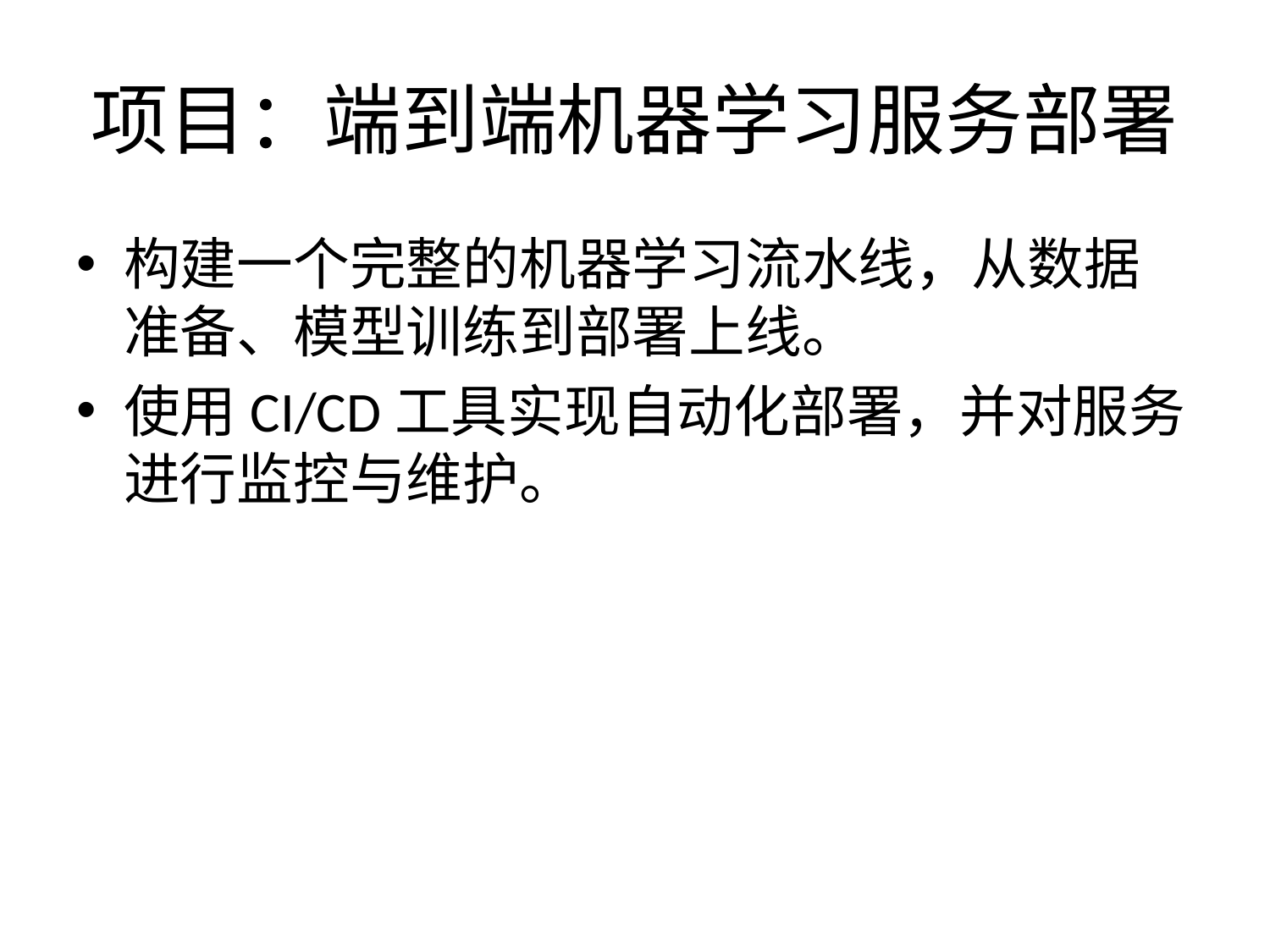

# 项目：端到端机器学习服务部署
构建一个完整的机器学习流水线，从数据准备、模型训练到部署上线。
使用CI/CD工具实现自动化部署，并对服务进行监控与维护。